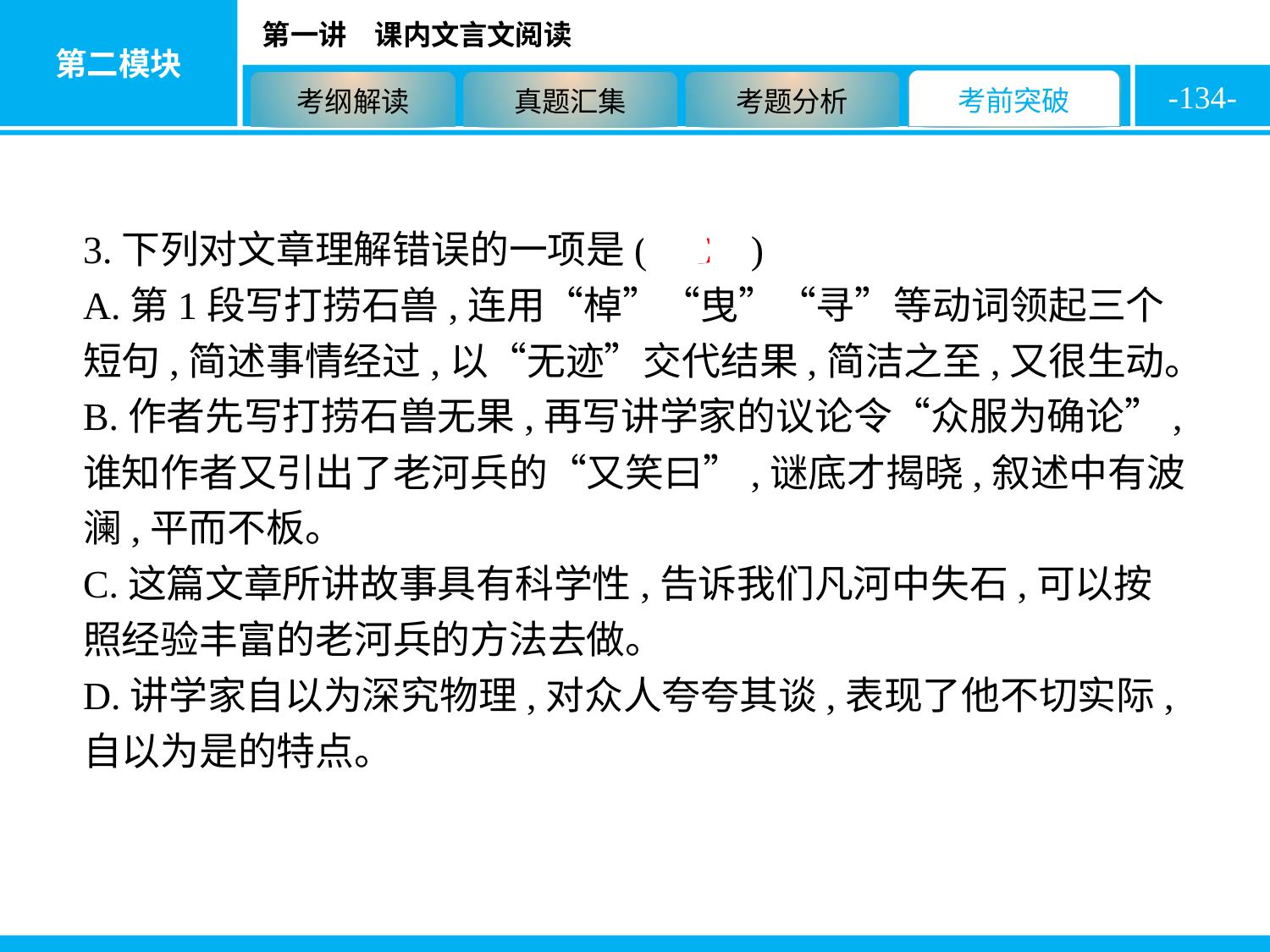

-134-
3.下列对文章理解错误的一项是(    C    )
A.第1段写打捞石兽,连用“棹”“曳”“寻”等动词领起三个短句,简述事情经过,以“无迹”交代结果,简洁之至,又很生动。
B.作者先写打捞石兽无果,再写讲学家的议论令“众服为确论”,谁知作者又引出了老河兵的“又笑曰”,谜底才揭晓,叙述中有波澜,平而不板。
C.这篇文章所讲故事具有科学性,告诉我们凡河中失石,可以按照经验丰富的老河兵的方法去做。
D.讲学家自以为深究物理,对众人夸夸其谈,表现了他不切实际,自以为是的特点。